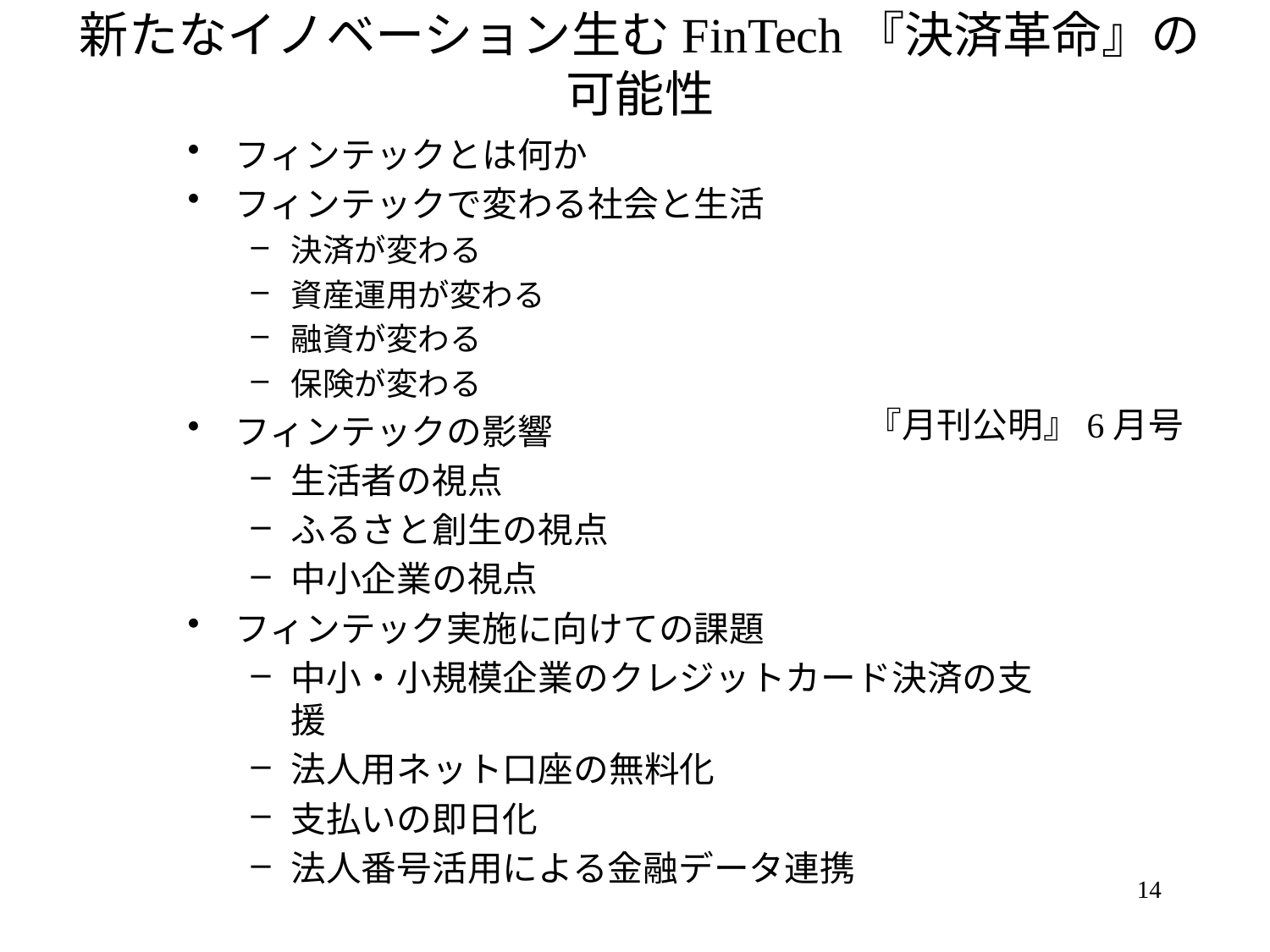

# 新たなイノベーション生むFinTech『決済革命』の可能性
フィンテックとは何か
フィンテックで変わる社会と生活
決済が変わる
資産運用が変わる
融資が変わる
保険が変わる
フィンテックの影響
生活者の視点
ふるさと創生の視点
中小企業の視点
フィンテック実施に向けての課題
中小・小規模企業のクレジットカード決済の支援
法人用ネット口座の無料化
支払いの即日化
法人番号活用による金融データ連携
『月刊公明』6月号
14